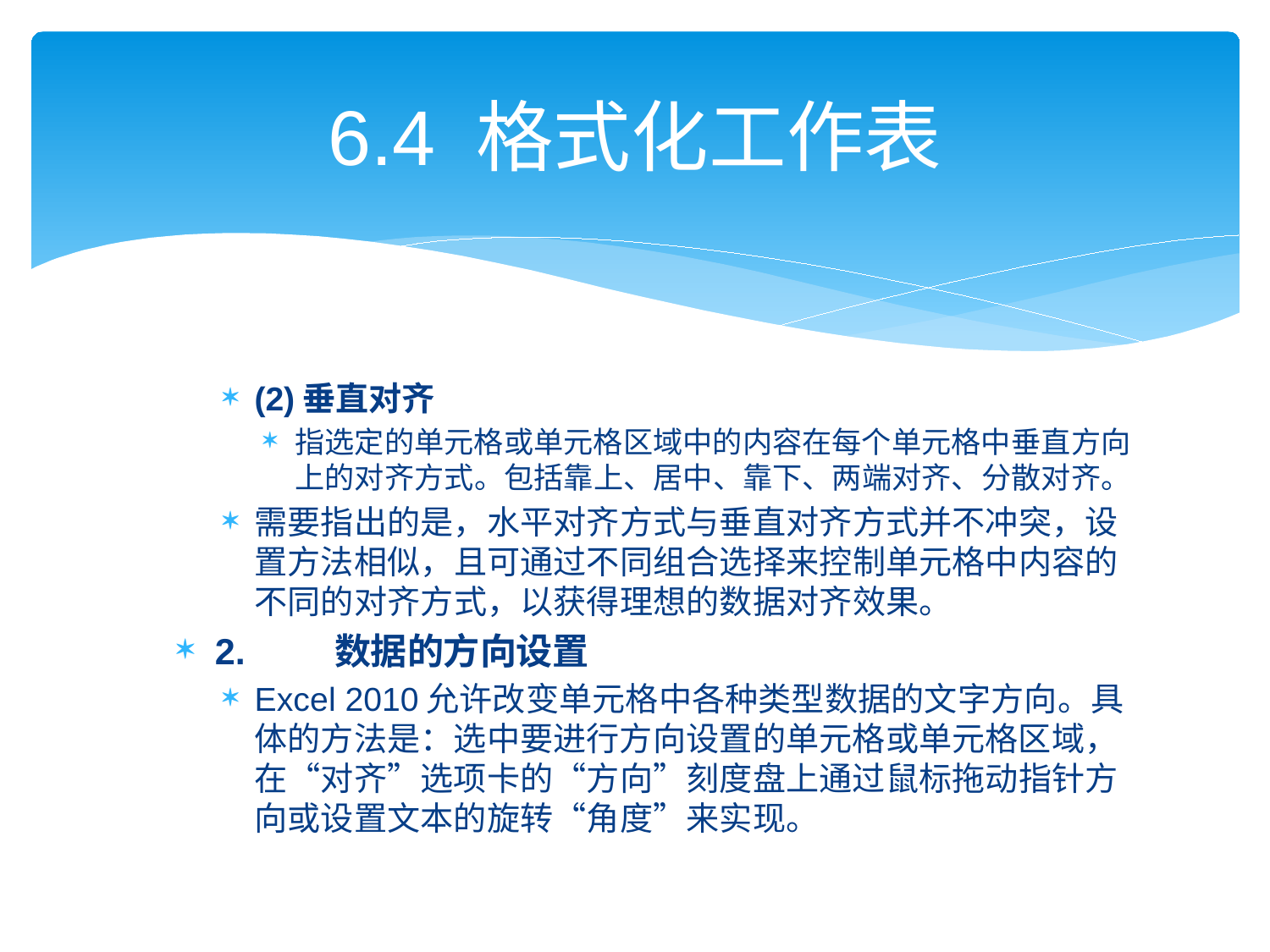

# 6.4 格式化工作表
(2)垂直对齐
指选定的单元格或单元格区域中的内容在每个单元格中垂直方向上的对齐方式。包括靠上、居中、靠下、两端对齐、分散对齐。
需要指出的是，水平对齐方式与垂直对齐方式并不冲突，设置方法相似，且可通过不同组合选择来控制单元格中内容的不同的对齐方式，以获得理想的数据对齐效果。
2.	数据的方向设置
Excel 2010允许改变单元格中各种类型数据的文字方向。具体的方法是：选中要进行方向设置的单元格或单元格区域，在“对齐”选项卡的“方向”刻度盘上通过鼠标拖动指针方向或设置文本的旋转“角度”来实现。